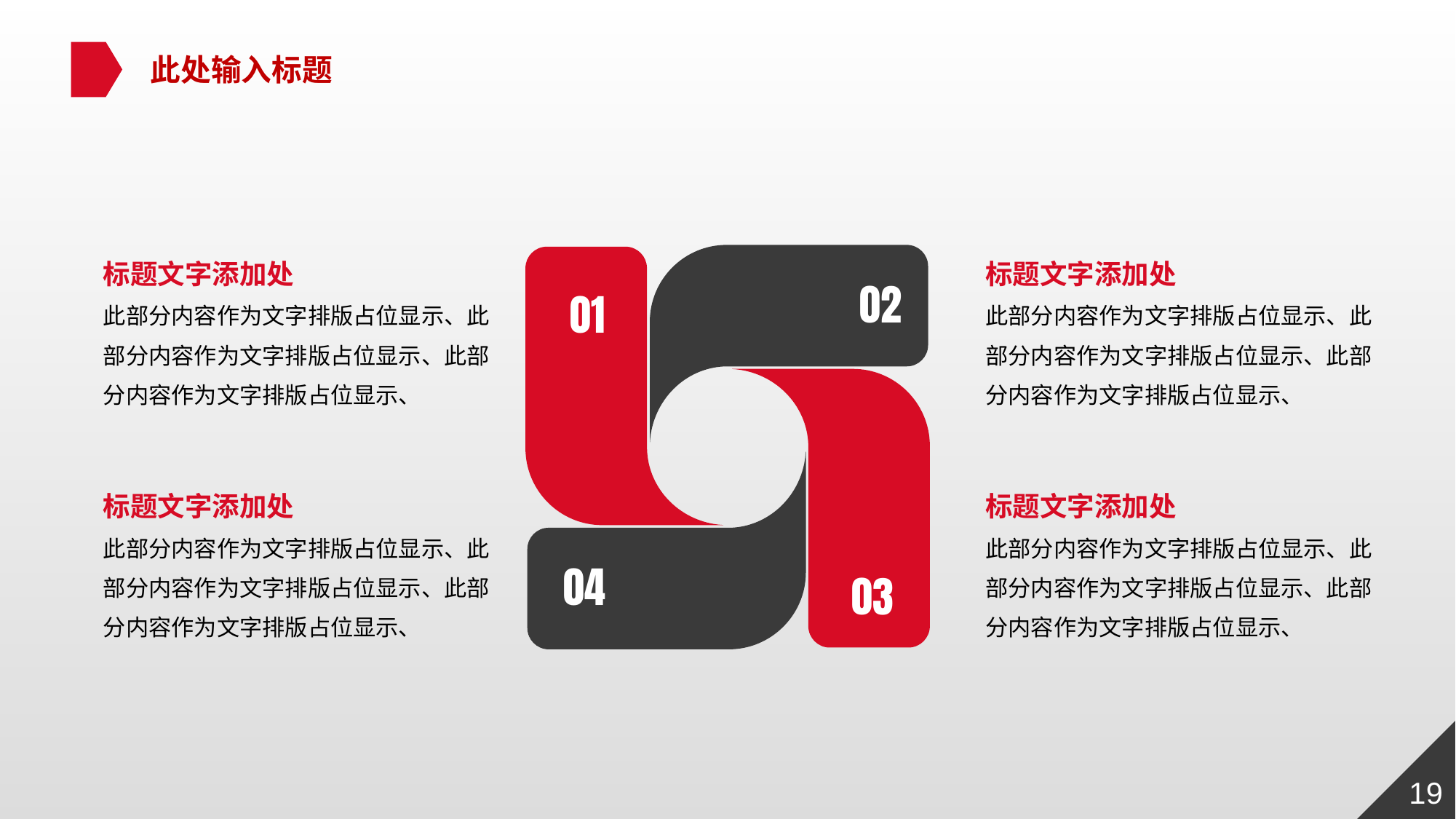

此处输入标题
标题文字添加处
此部分内容作为文字排版占位显示、此部分内容作为文字排版占位显示、此部分内容作为文字排版占位显示、

02
01

04
03
标题文字添加处
此部分内容作为文字排版占位显示、此部分内容作为文字排版占位显示、此部分内容作为文字排版占位显示、
标题文字添加处
此部分内容作为文字排版占位显示、此部分内容作为文字排版占位显示、此部分内容作为文字排版占位显示、
标题文字添加处
此部分内容作为文字排版占位显示、此部分内容作为文字排版占位显示、此部分内容作为文字排版占位显示、

19